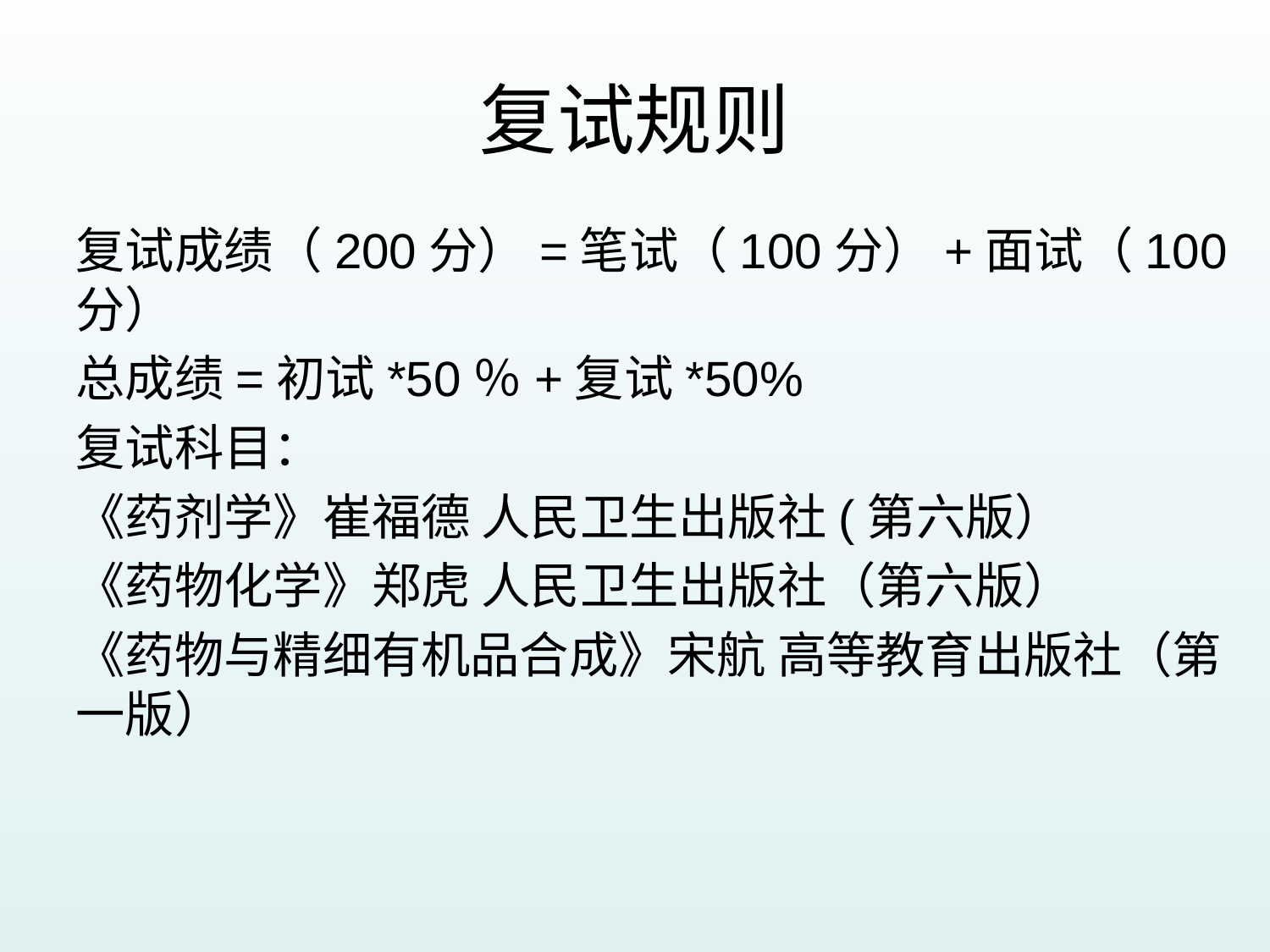

# 复试规则
复试成绩（200分）=笔试（100分）+面试（100分）
总成绩=初试*50％+复试*50%
复试科目：
《药剂学》崔福德 人民卫生出版社(第六版）
《药物化学》郑虎 人民卫生出版社（第六版）
《药物与精细有机品合成》宋航 高等教育出版社（第一版）